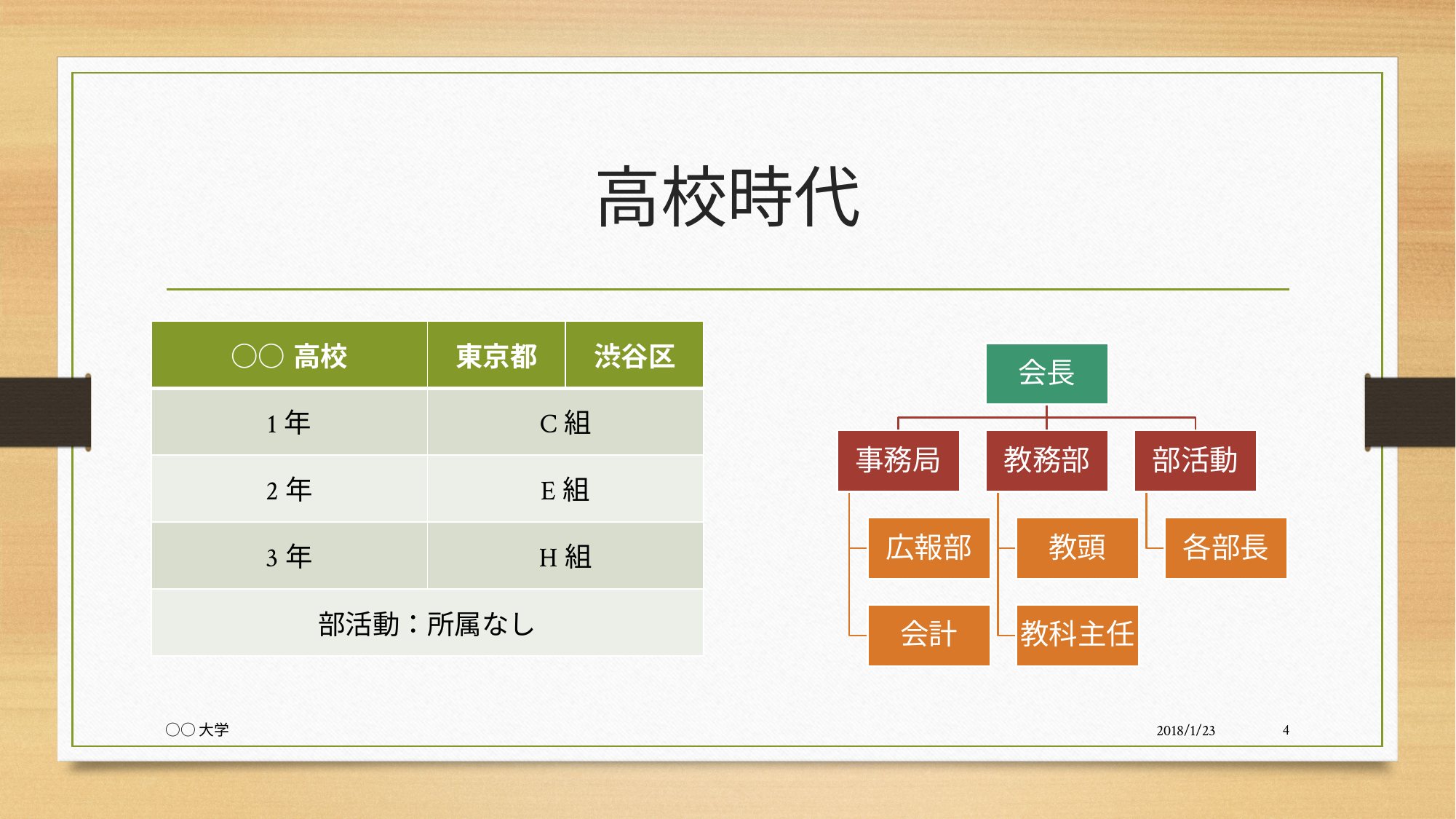

# 高校時代
会長
事務局
広報部
会計
教務部
教頭
教科主任
部活動
各部長
| ○○高校 | 東京都 | 渋谷区 |
| --- | --- | --- |
| 1年 | C組 |  |
| 2年 | E組 |  |
| 3年 | H組 |  |
| 部活動：所属なし |  |  |
○○大学
2018/1/23
4